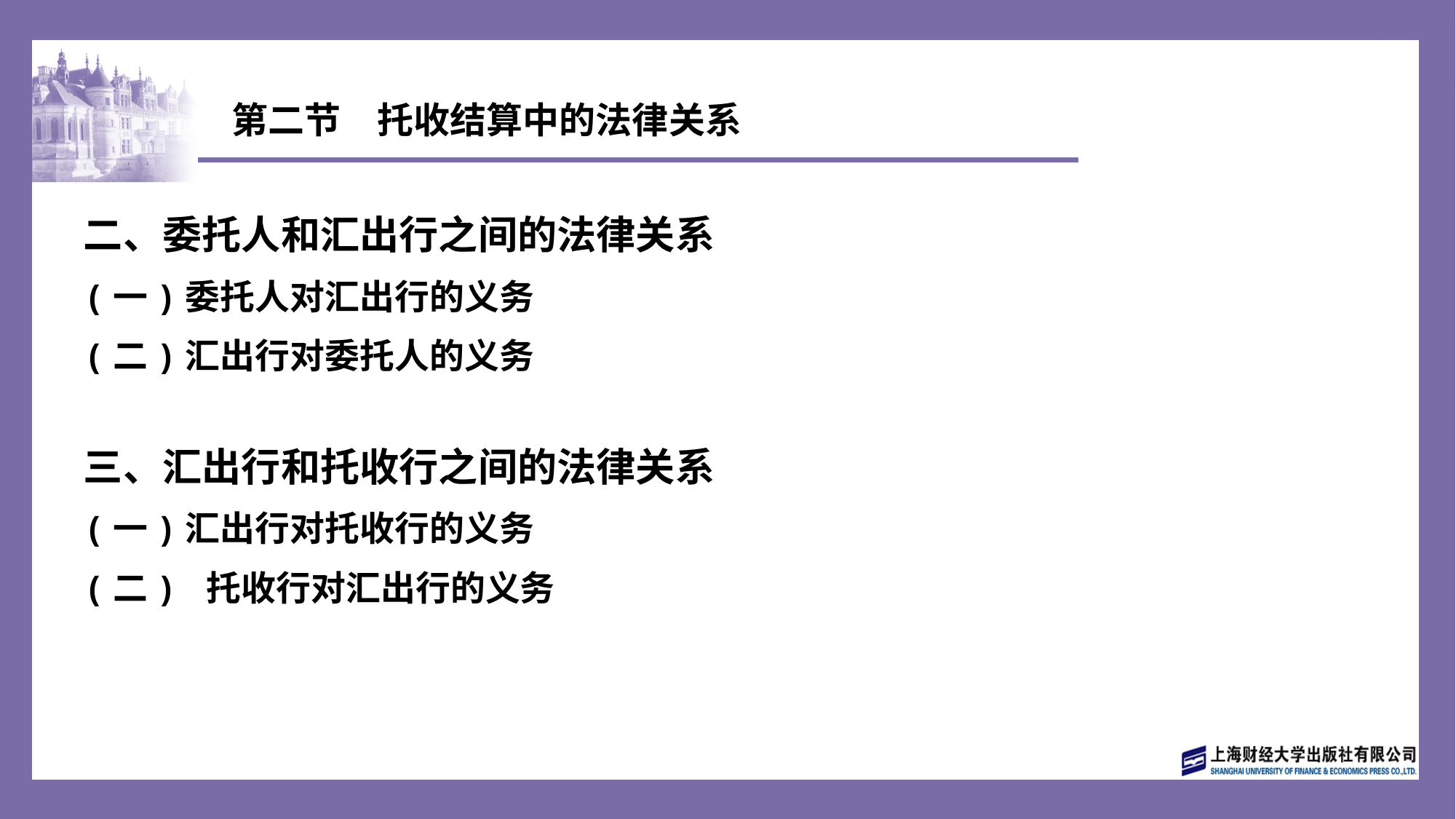

# 第二节　托收结算中的法律关系
二、委托人和汇出行之间的法律关系
(一)委托人对汇出行的义务
(二)汇出行对委托人的义务

三、汇出行和托收行之间的法律关系
(一)汇出行对托收行的义务
(二) 托收行对汇出行的义务